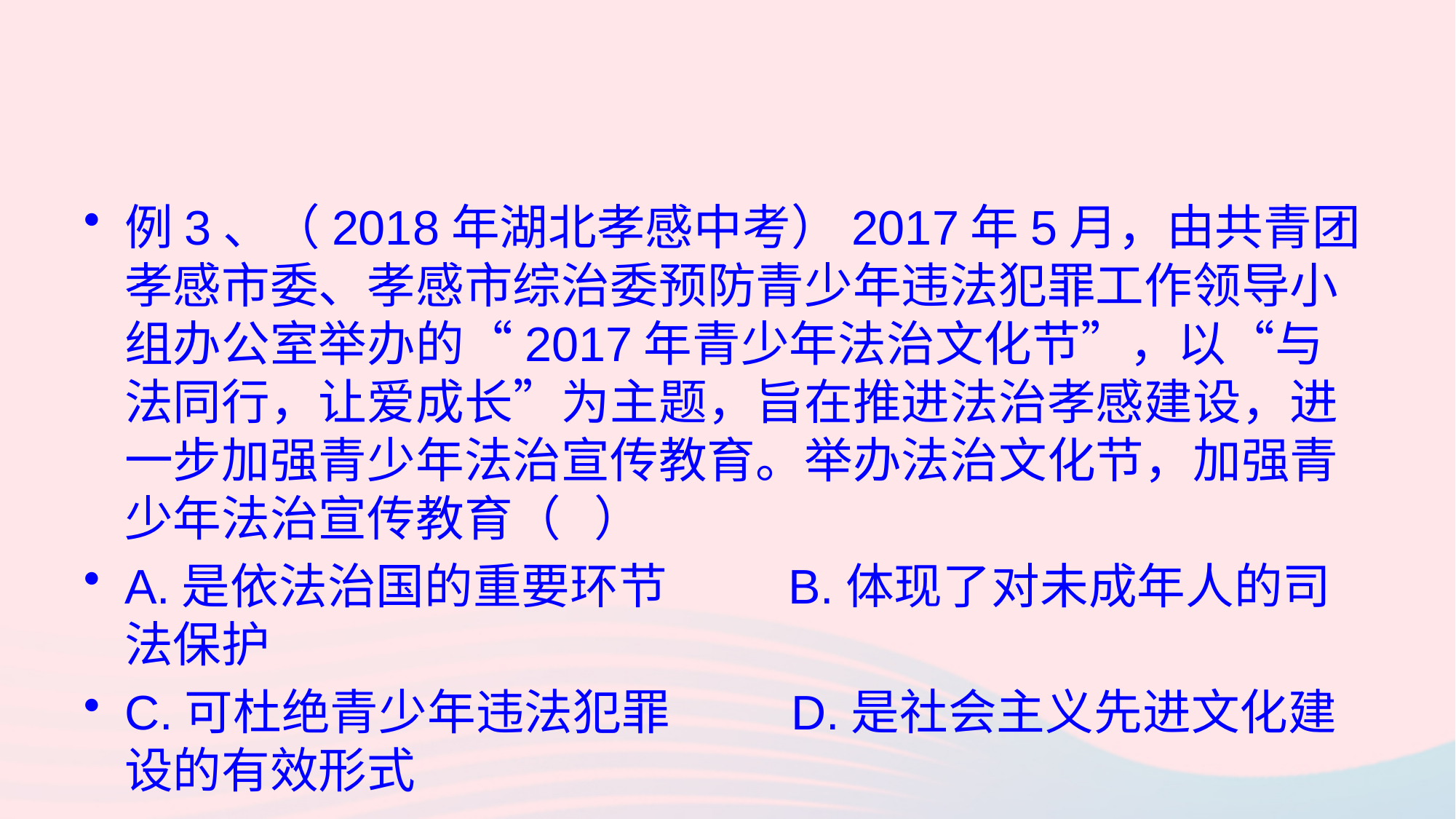

例3、（2018年湖北孝感中考）2017年5月，由共青团孝感市委、孝感市综治委预防青少年违法犯罪工作领导小组办公室举办的“2017年青少年法治文化节”，以“与法同行，让爱成长”为主题，旨在推进法治孝感建设，进一步加强青少年法治宣传教育。举办法治文化节，加强青少年法治宣传教育（   ）
A.是依法治国的重要环节          B.体现了对未成年人的司法保护
C.可杜绝青少年违法犯罪          D.是社会主义先进文化建设的有效形式